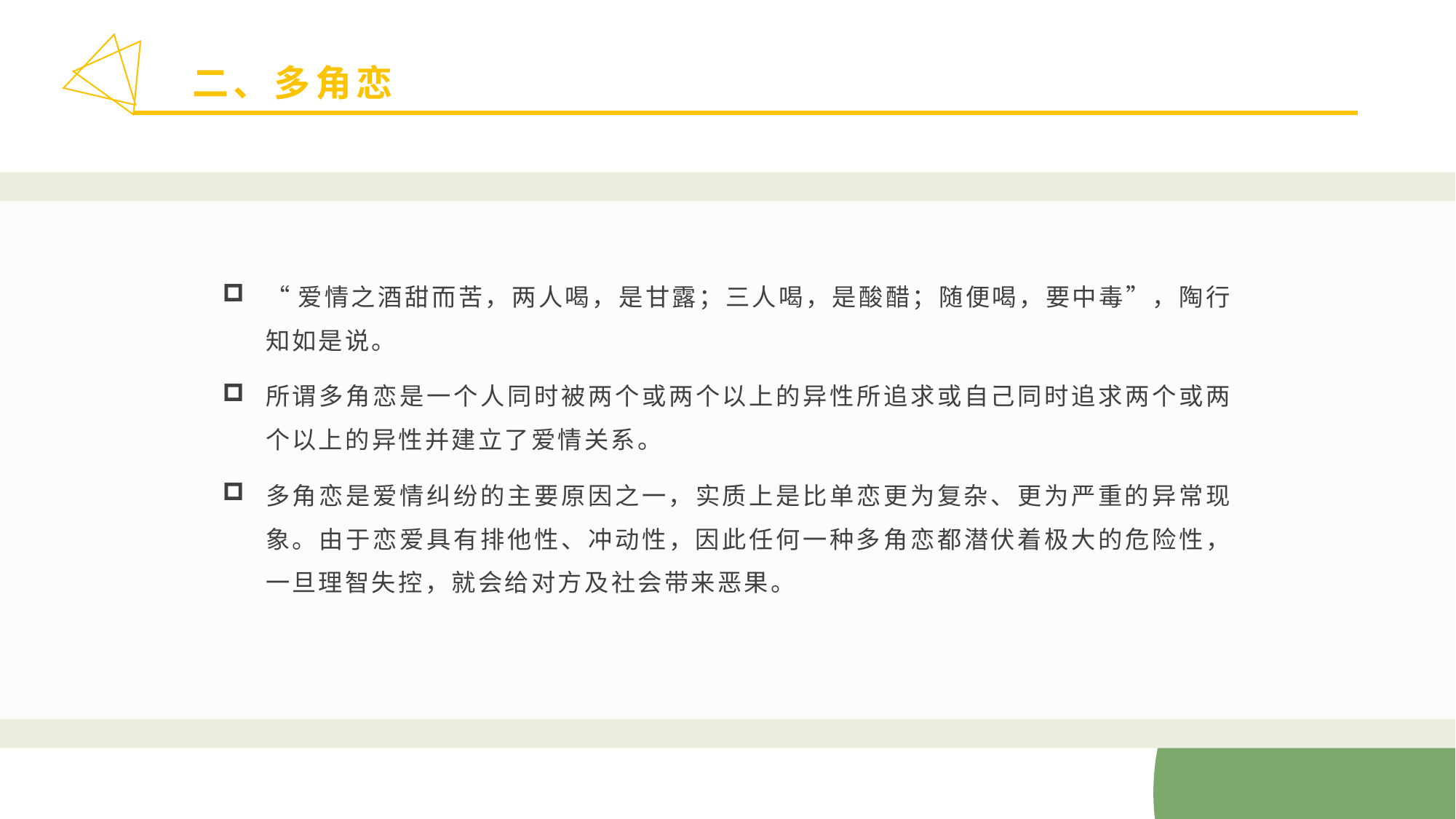

二、多角恋

“爱情之酒甜而苦，两人喝，是甘露；三人喝，是酸醋；随便喝，要中毒”，陶行知如是说。
所谓多角恋是一个人同时被两个或两个以上的异性所追求或自己同时追求两个或两个以上的异性并建立了爱情关系。
多角恋是爱情纠纷的主要原因之一，实质上是比单恋更为复杂、更为严重的异常现象。由于恋爱具有排他性、冲动性，因此任何一种多角恋都潜伏着极大的危险性，一旦理智失控，就会给对方及社会带来恶果。